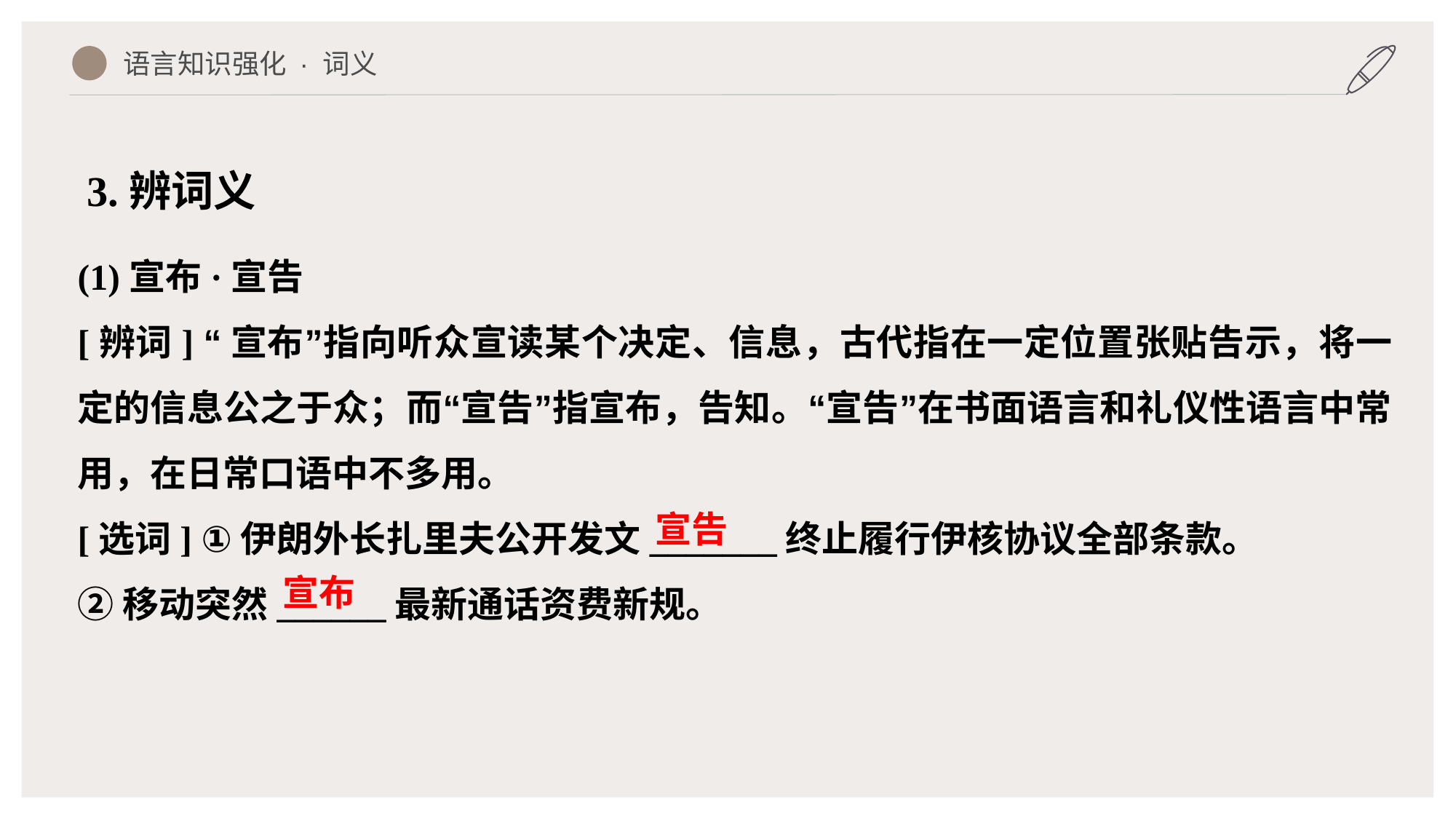

语言知识强化 · 词义

3.辨词义
(1)宣布·宣告
[辨词] “宣布”指向听众宣读某个决定、信息，古代指在一定位置张贴告示，将一定的信息公之于众；而“宣告”指宣布，告知。“宣告”在书面语言和礼仪性语言中常用，在日常口语中不多用。
[选词] ①伊朗外长扎里夫公开发文_______终止履行伊核协议全部条款。
②移动突然______最新通话资费新规。
宣告
宣布